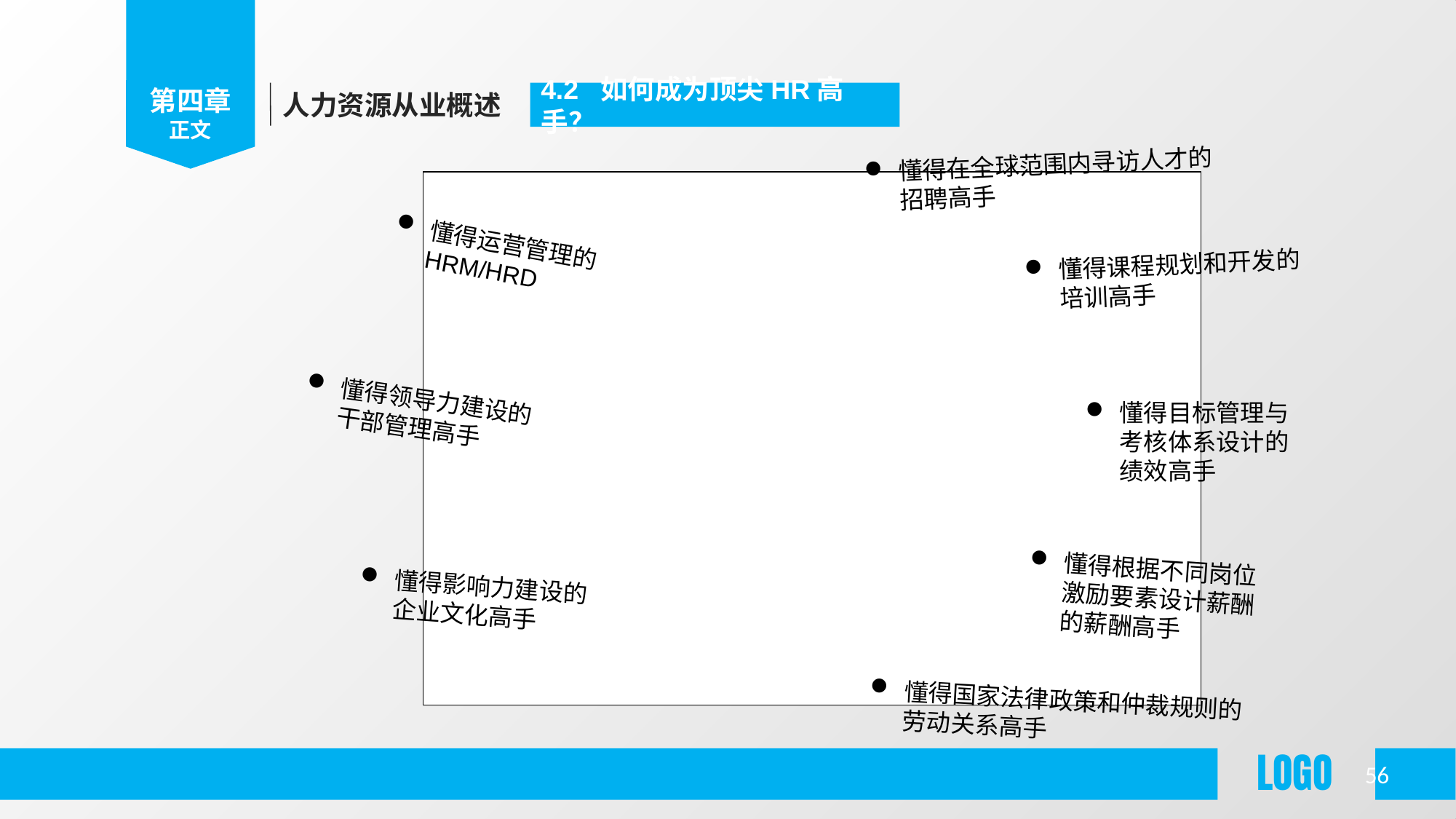

第四章
正文
人力资源从业概述
4.2  如何成为顶尖HR高手？
懂得在全球范围内寻访人才的招聘高手

懂得运营管理的HRM/HRD
懂得课程规划和开发的培训高手
懂得领导力建设的干部管理高手
懂得目标管理与考核体系设计的绩效高手
懂得根据不同岗位激励要素设计薪酬的薪酬高手
懂得影响力建设的企业文化高手
懂得国家法律政策和仲裁规则的劳动关系高手